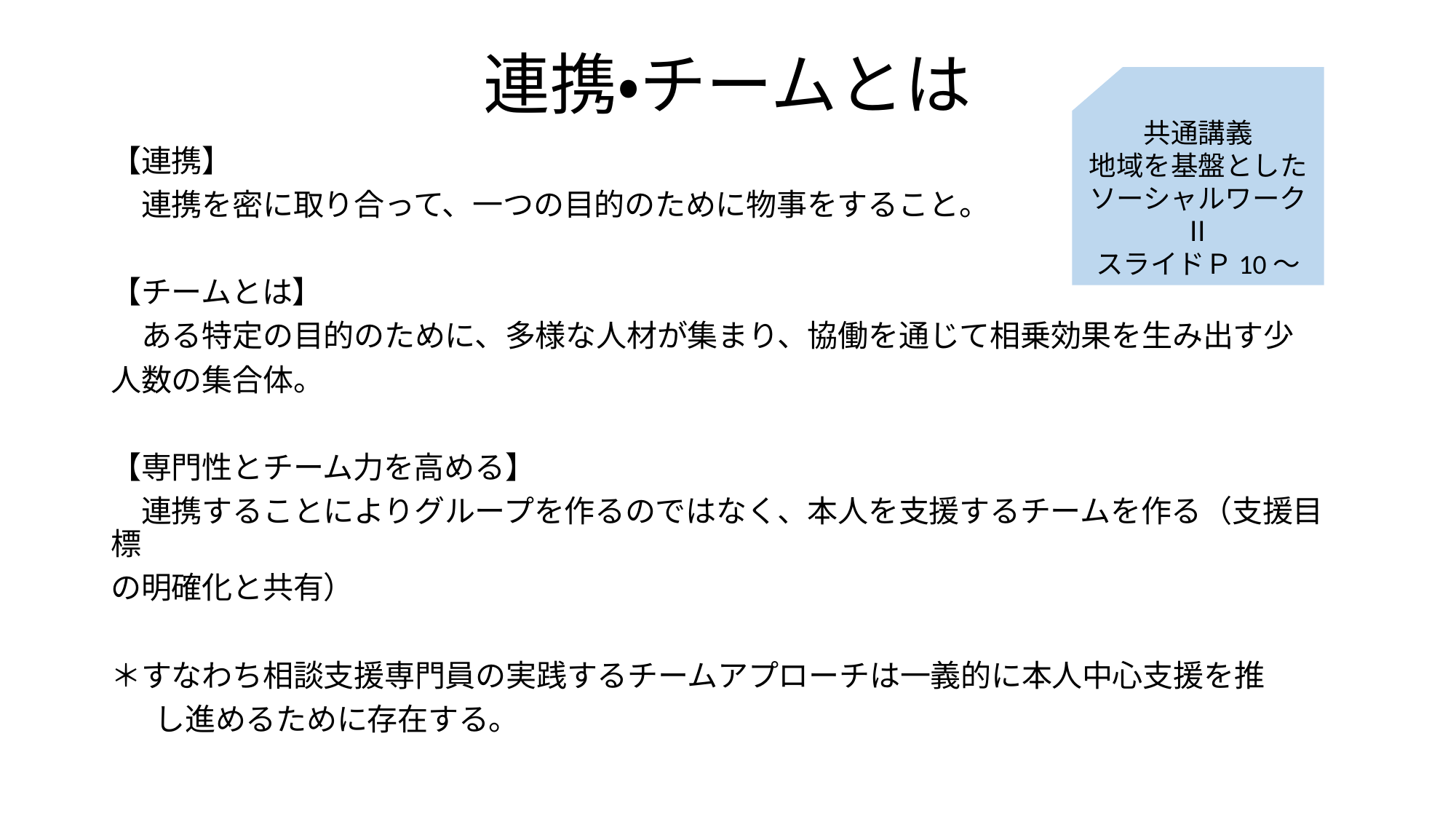

# 連携・チームとは
共通講義
地域を基盤としたソーシャルワークⅡ
スライドＰ10～
【連携】
　連携を密に取り合って、一つの目的のために物事をすること。

【チームとは】
　ある特定の目的のために、多様な人材が集まり、協働を通じて相乗効果を生み出す少
人数の集合体。

【専門性とチーム力を高める】
　連携することによりグループを作るのではなく、本人を支援するチームを作る（支援目標
の明確化と共有）

＊すなわち相談支援専門員の実践するチームアプローチは一義的に本人中心支援を推
　  し進めるために存在する。